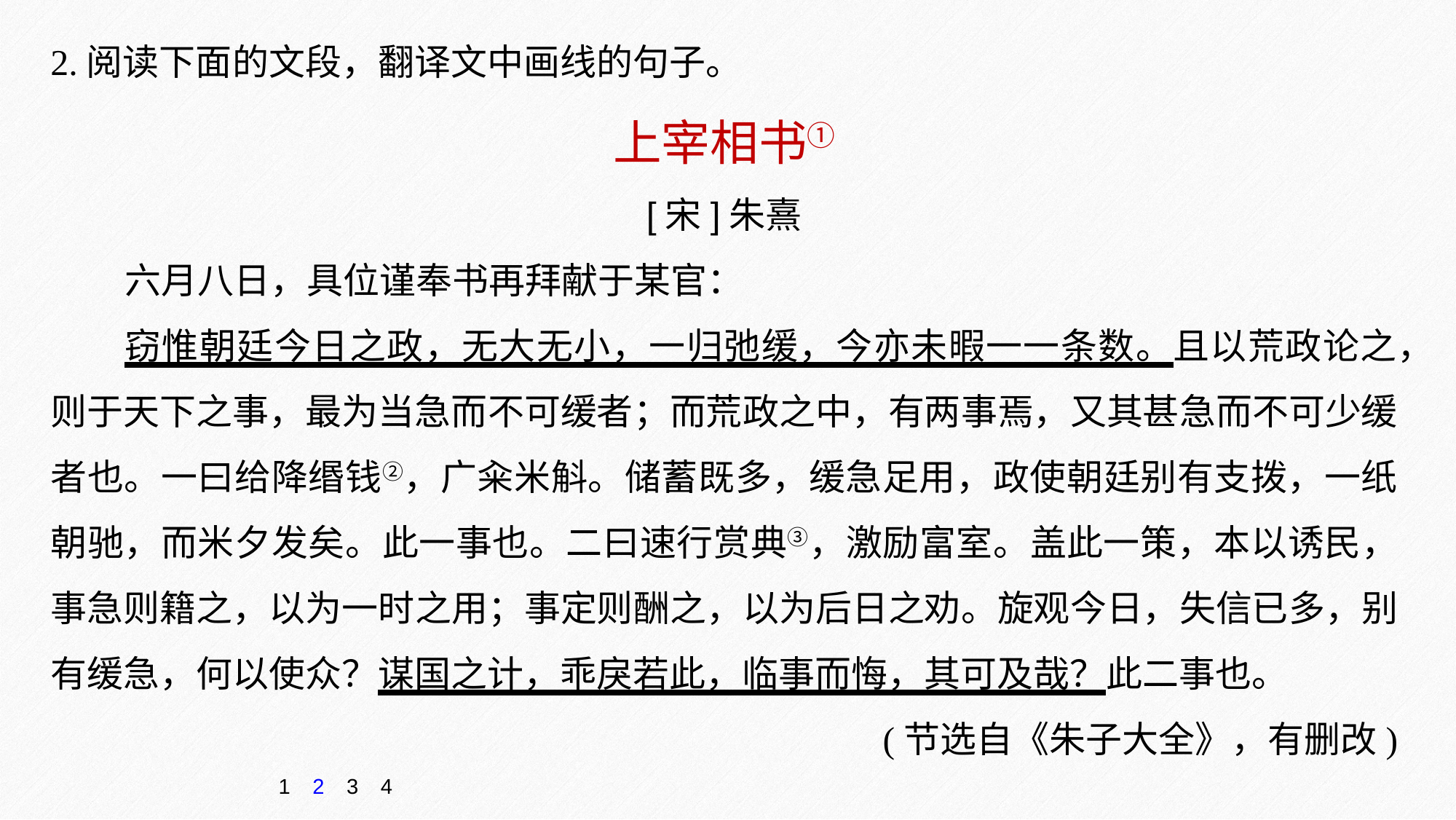

2.阅读下面的文段，翻译文中画线的句子。
上宰相书①
[宋]朱熹
六月八日，具位谨奉书再拜献于某官：
窃惟朝廷今日之政，无大无小，一归弛缓，今亦未暇一一条数。且以荒政论之，则于天下之事，最为当急而不可缓者；而荒政之中，有两事焉，又其甚急而不可少缓者也。一曰给降缗钱②，广籴米斛。储蓄既多，缓急足用，政使朝廷别有支拨，一纸朝驰，而米夕发矣。此一事也。二曰速行赏典③，激励富室。盖此一策，本以诱民，事急则籍之，以为一时之用；事定则酬之，以为后日之劝。旋观今日，失信已多，别有缓急，何以使众？谋国之计，乖戾若此，临事而悔，其可及哉？此二事也。
(节选自《朱子大全》，有删改)
1
2
3
4